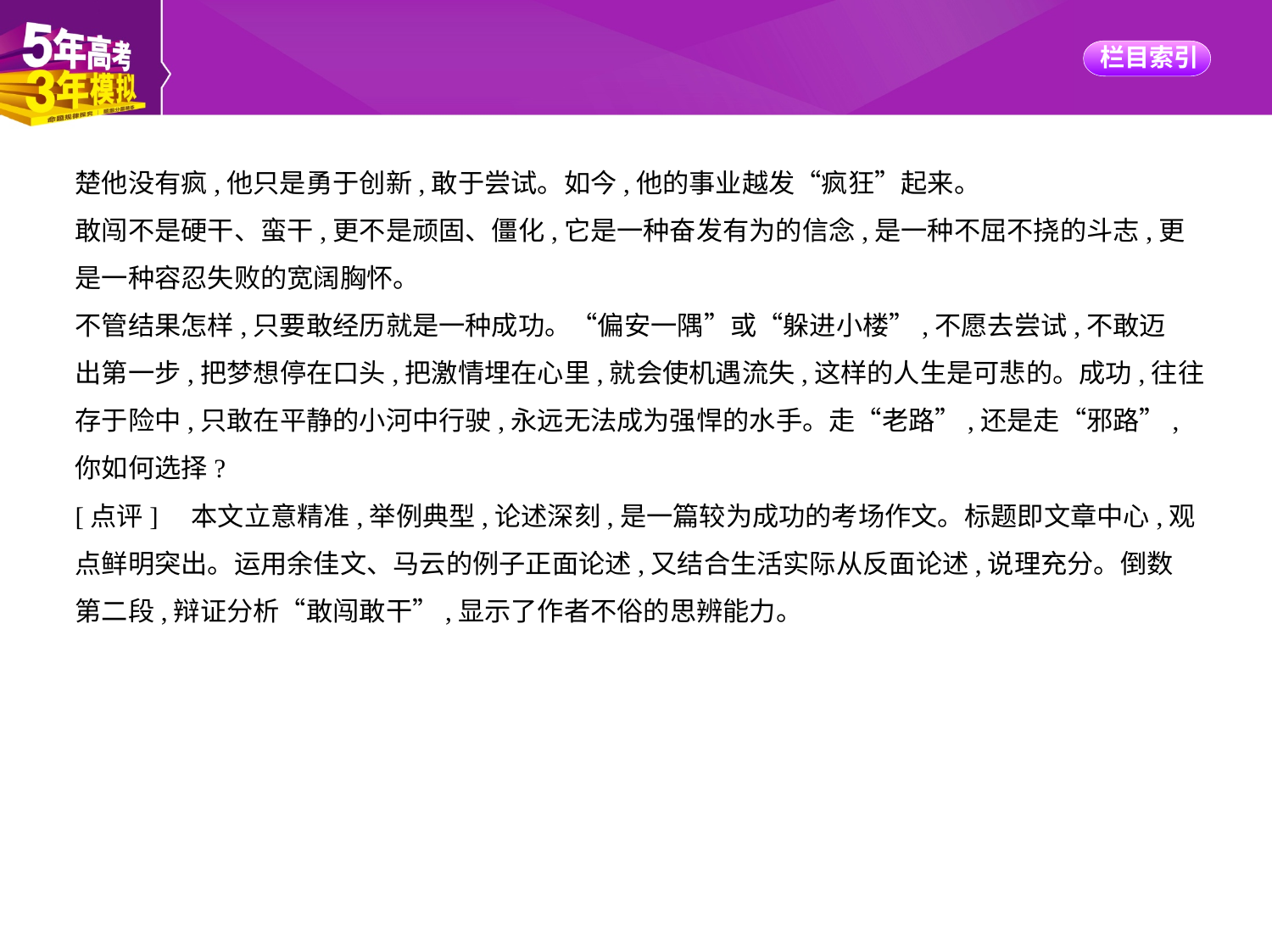

楚他没有疯,他只是勇于创新,敢于尝试。如今,他的事业越发“疯狂”起来。
敢闯不是硬干、蛮干,更不是顽固、僵化,它是一种奋发有为的信念,是一种不屈不挠的斗志,更
是一种容忍失败的宽阔胸怀。
不管结果怎样,只要敢经历就是一种成功。“偏安一隅”或“躲进小楼”,不愿去尝试,不敢迈
出第一步,把梦想停在口头,把激情埋在心里,就会使机遇流失,这样的人生是可悲的。成功,往往
存于险中,只敢在平静的小河中行驶,永远无法成为强悍的水手。走“老路”,还是走“邪路”,
你如何选择?
[点评]　本文立意精准,举例典型,论述深刻,是一篇较为成功的考场作文。标题即文章中心,观
点鲜明突出。运用余佳文、马云的例子正面论述,又结合生活实际从反面论述,说理充分。倒数
第二段,辩证分析“敢闯敢干”,显示了作者不俗的思辨能力。